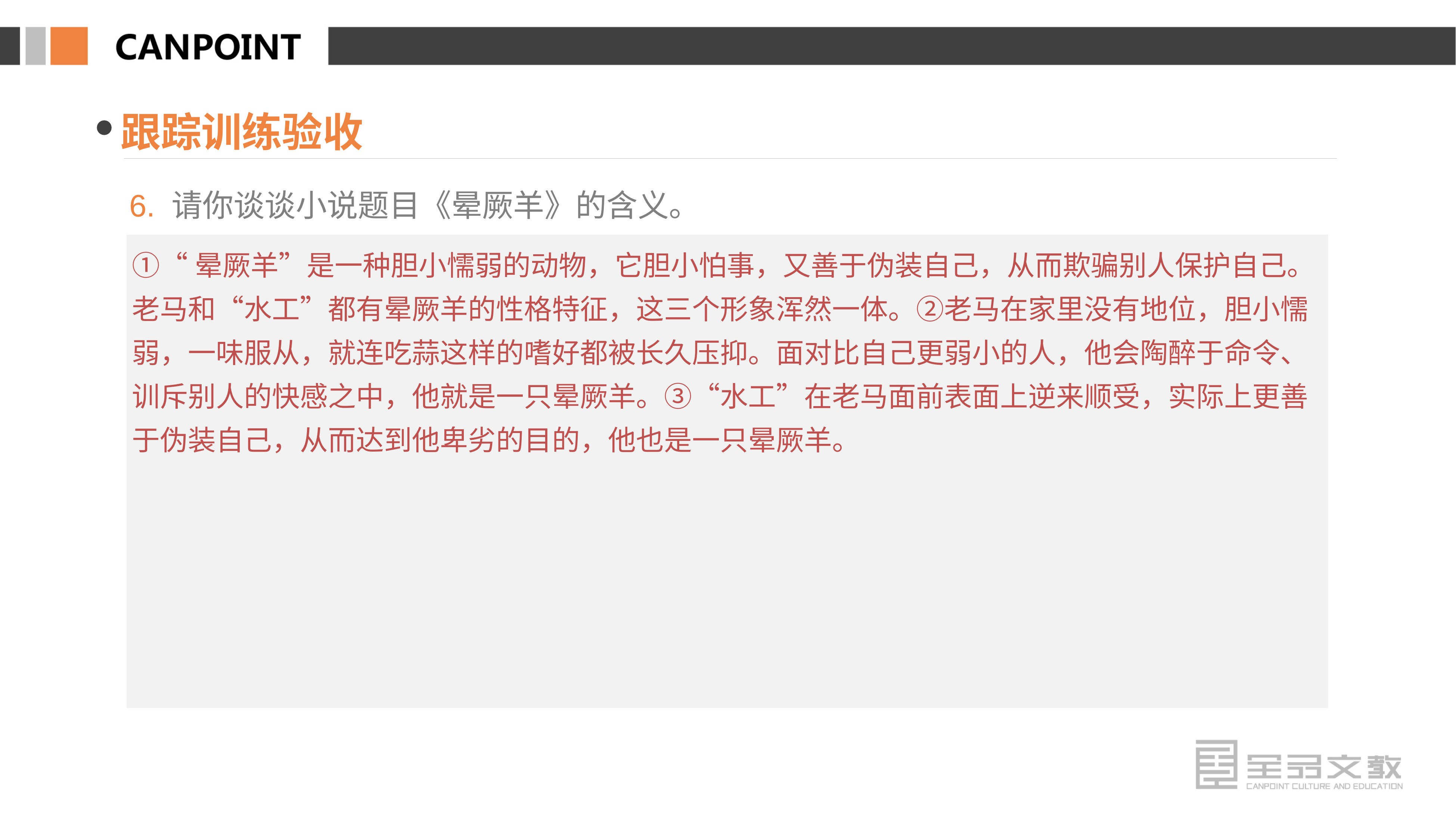

跟踪训练验收

6. 请你谈谈小说题目《晕厥羊》的含义。

①“晕厥羊”是一种胆小懦弱的动物，它胆小怕事，又善于伪装自己，从而欺骗别人保护自己。老马和“水工”都有晕厥羊的性格特征，这三个形象浑然一体。②老马在家里没有地位，胆小懦弱，一味服从，就连吃蒜这样的嗜好都被长久压抑。面对比自己更弱小的人，他会陶醉于命令、训斥别人的快感之中，他就是一只晕厥羊。③“水工”在老马面前表面上逆来顺受，实际上更善于伪装自己，从而达到他卑劣的目的，他也是一只晕厥羊。